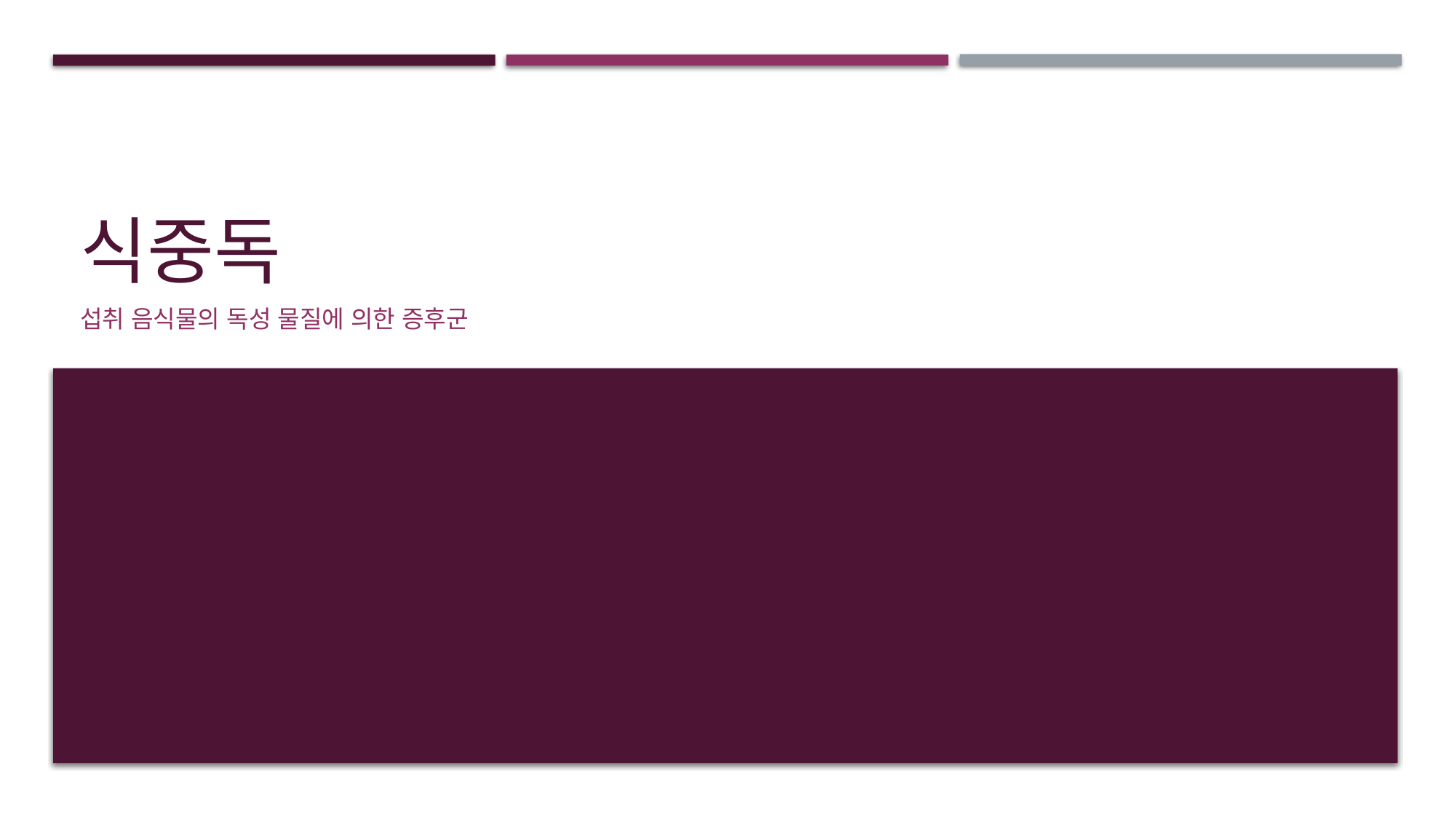

# 식중독
섭취 음식물의 독성 물질에 의한 증후군